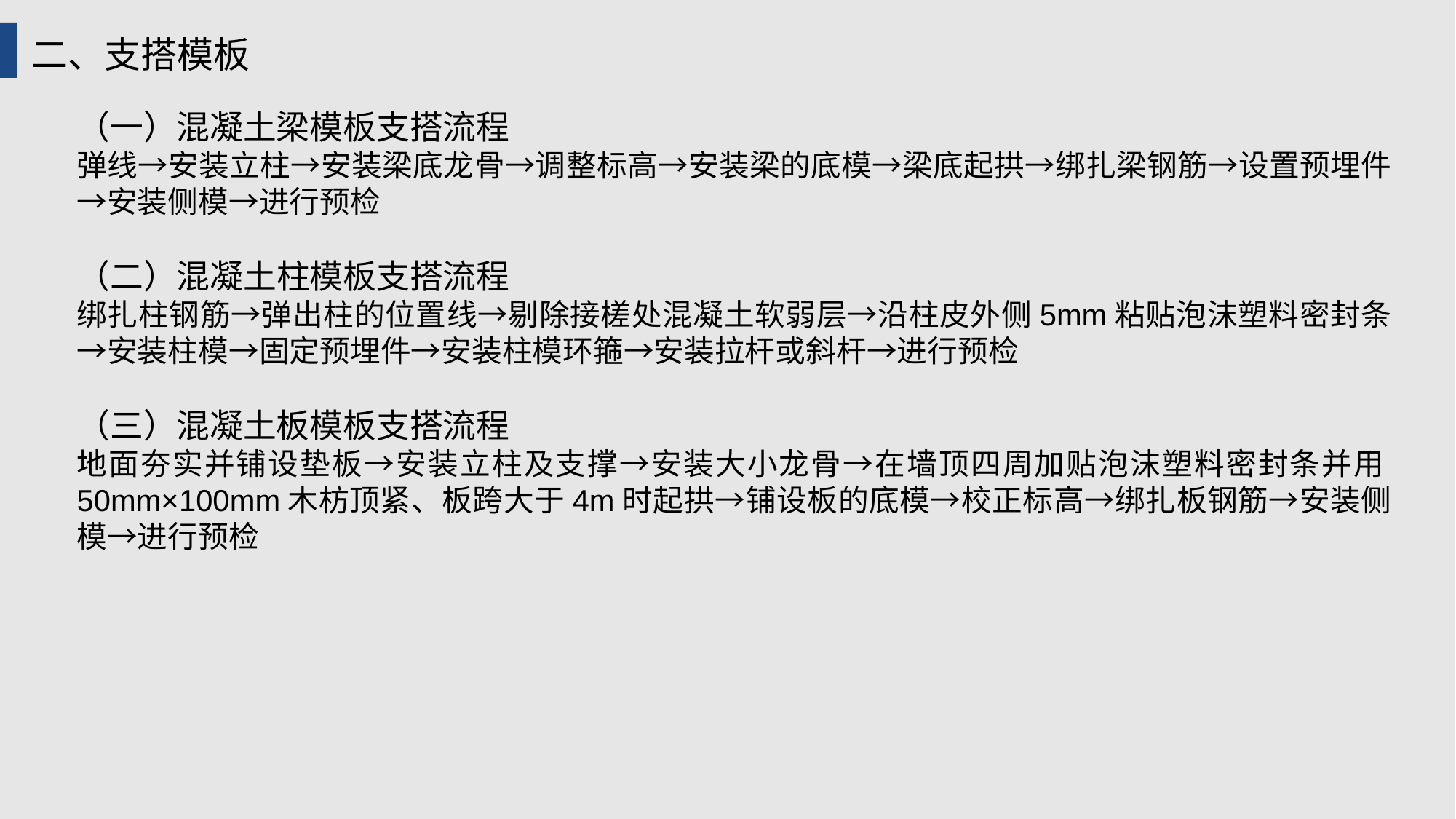

二、支搭模板
（一）混凝土梁模板支搭流程
弹线→安装立柱→安装梁底龙骨→调整标高→安装梁的底模→梁底起拱→绑扎梁钢筋→设置预埋件→安装侧模→进行预检

（二）混凝土柱模板支搭流程
绑扎柱钢筋→弹出柱的位置线→剔除接槎处混凝土软弱层→沿柱皮外侧5mm粘贴泡沫塑料密封条→安装柱模→固定预埋件→安装柱模环箍→安装拉杆或斜杆→进行预检

（三）混凝土板模板支搭流程
地面夯实并铺设垫板→安装立柱及支撑→安装大小龙骨→在墙顶四周加贴泡沫塑料密封条并用50mm×100mm木枋顶紧、板跨大于4m时起拱→铺设板的底模→校正标高→绑扎板钢筋→安装侧模→进行预检